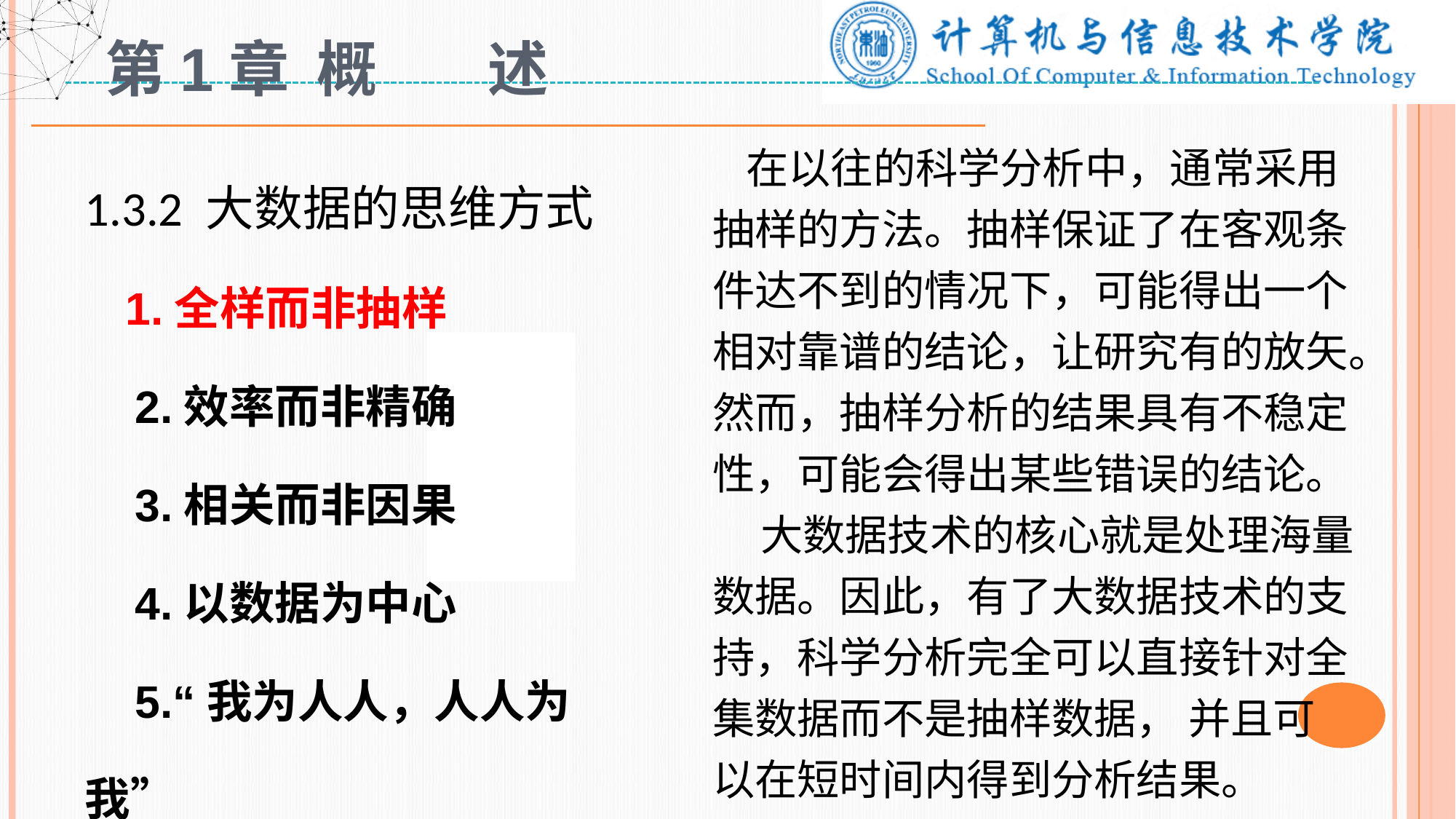

# 第1章  概        述
1.3.2 大数据的思维方式
    1.全样而非抽样
    2.效率而非精确
    3.相关而非因果
    4.以数据为中心
    5.“我为人人，人人为我”
   在以往的科学分析中，通常采用抽样的方法。抽样保证了在客观条件达不到的情况下，可能得出一个相对靠谱的结论，让研究有的放矢。然而，抽样分析的结果具有不稳定性，可能会得出某些错误的结论。
    大数据技术的核心就是处理海量数据。因此，有了大数据技术的支持，科学分析完全可以直接针对全集数据而不是抽样数据， 并且可以在短时间内得到分析结果。